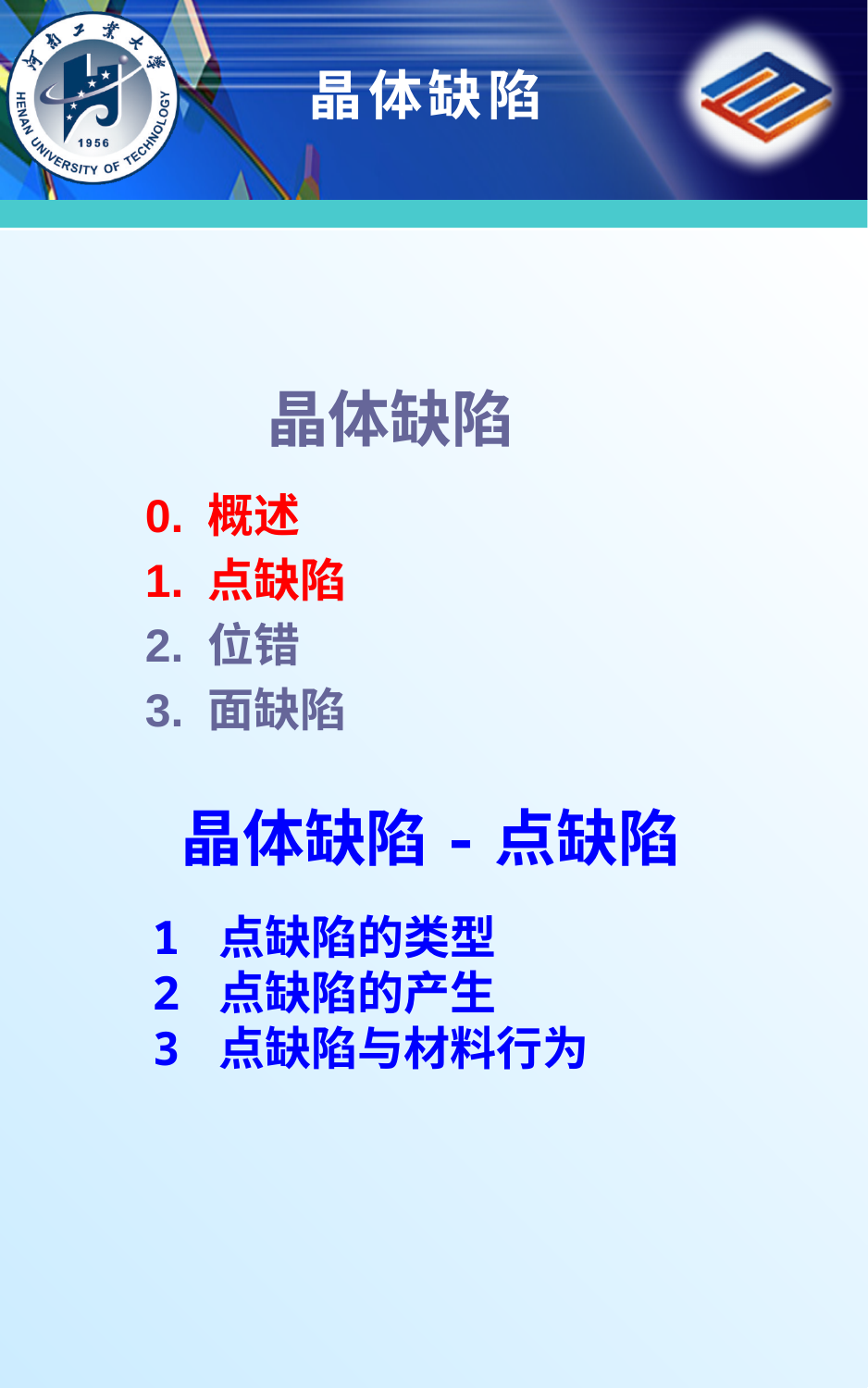

晶体缺陷
晶体缺陷
0. 概述
1. 点缺陷
2. 位错
3. 面缺陷
 晶体缺陷-点缺陷
1 点缺陷的类型
2 点缺陷的产生
3 点缺陷与材料行为